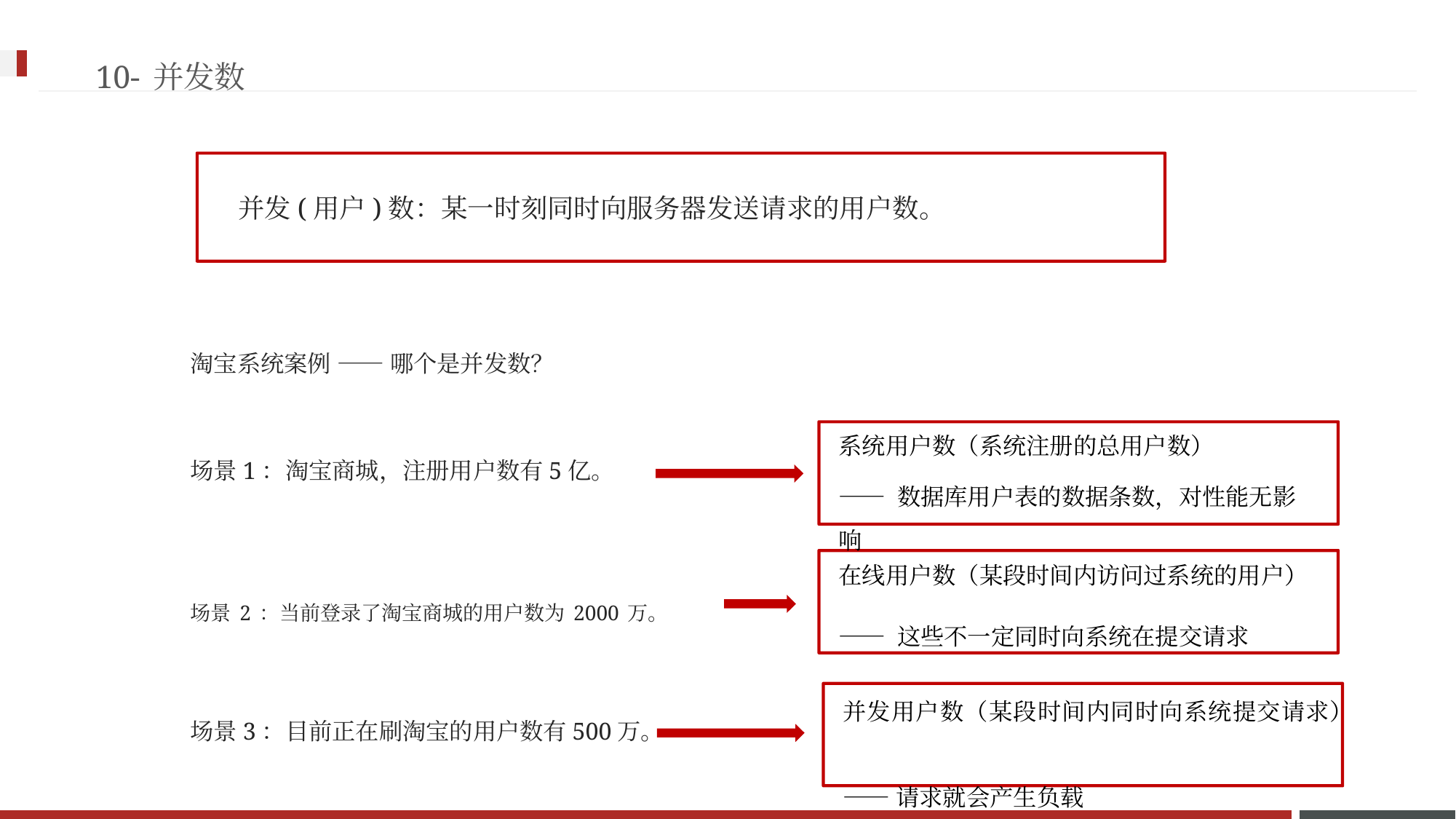

10-并发数

并发(用户)数：某一时刻同时向服务器发送请求的用户数。

淘宝系统案例 —— 哪个是并发数？

系统用户数（系统注册的总用户数）
场景1：淘宝商城，注册用户数有5亿。
—— 数据库用户表的数据条数，对性能无影

响
在线用户数（某段时间内访问过系统的用户）
场景2：当前登录了淘宝商城的用户数为2000万。
—— 这些不一定同时向系统在提交请求

并发用户数（某段时间内同时向系统提交请求）
—— 请求就会产生负载

场景3：目前正在刷淘宝的用户数有500万。